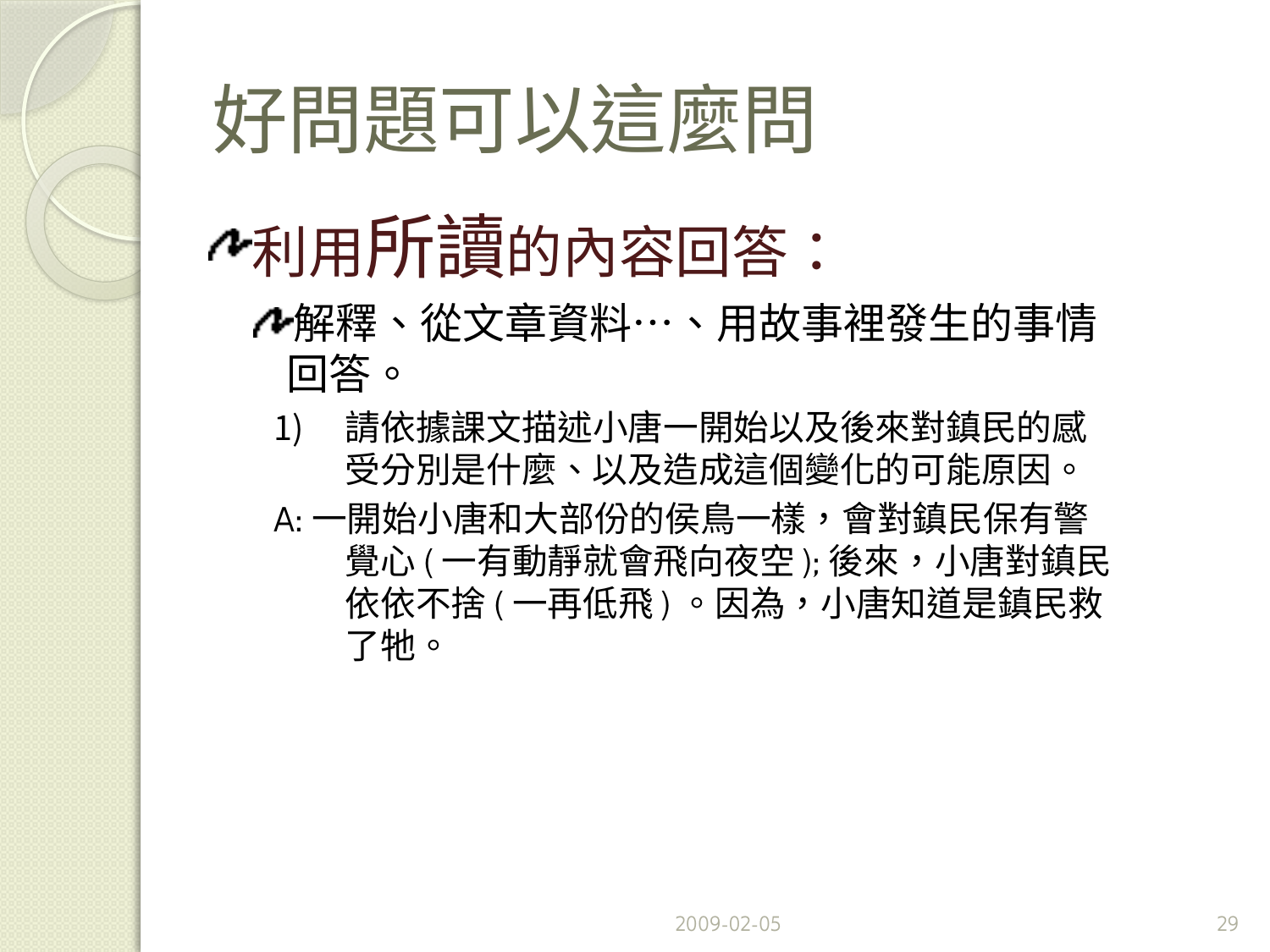

# 好問題可以這麼問
利用所讀的內容回答：
解釋、從文章資料…、用故事裡發生的事情回答。
請依據課文描述小唐一開始以及後來對鎮民的感受分別是什麼、以及造成這個變化的可能原因。
A:一開始小唐和大部份的侯鳥一樣，會對鎮民保有警覺心(一有動靜就會飛向夜空);後來，小唐對鎮民依依不捨(一再低飛)。因為，小唐知道是鎮民救了牠。
2009-02-05
29